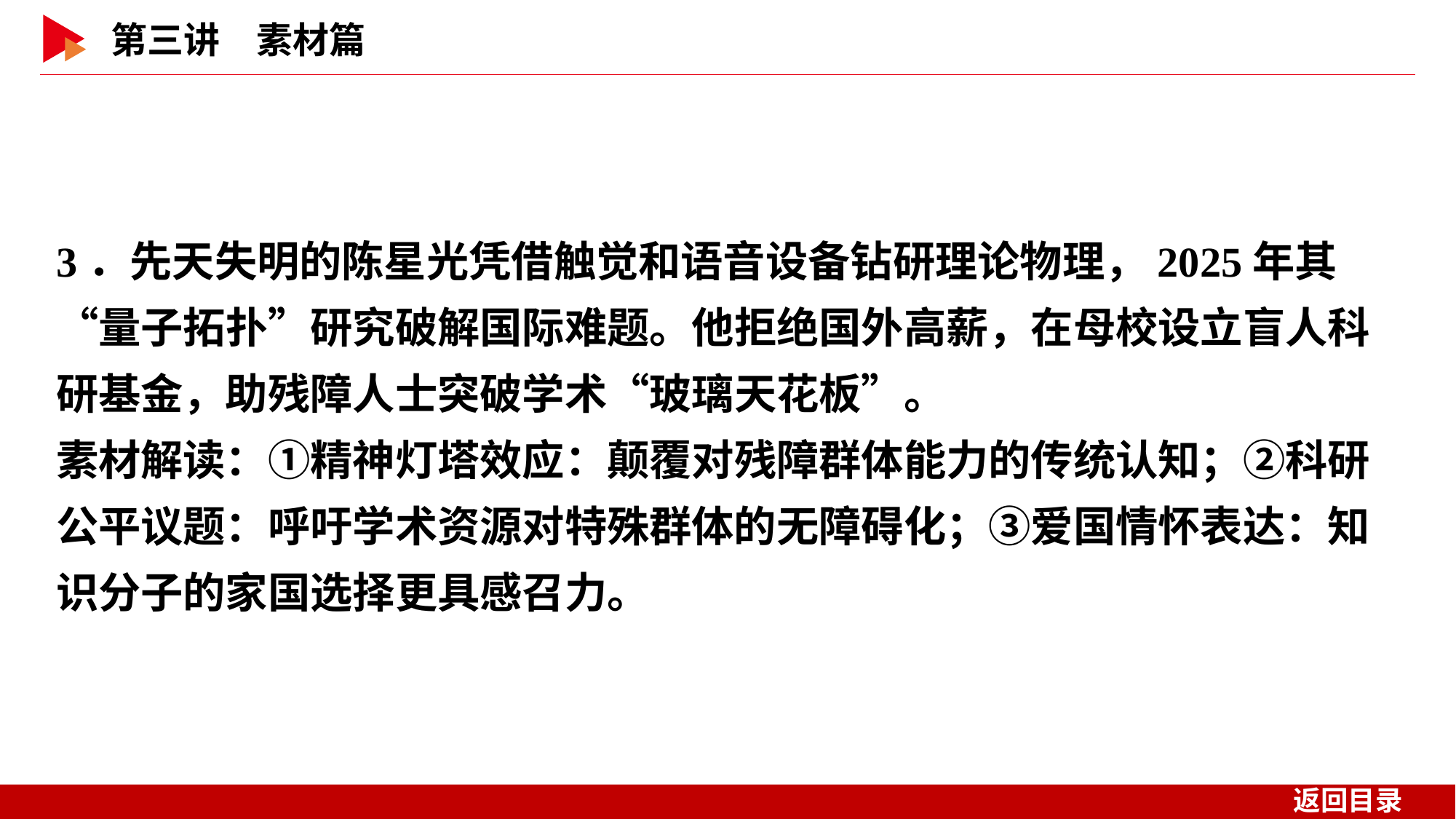

3．先天失明的陈星光凭借触觉和语音设备钻研理论物理，2025年其“量子拓扑”研究破解国际难题。他拒绝国外高薪，在母校设立盲人科研基金，助残障人士突破学术“玻璃天花板”。
素材解读：①精神灯塔效应：颠覆对残障群体能力的传统认知；②科研公平议题：呼吁学术资源对特殊群体的无障碍化；③爱国情怀表达：知识分子的家国选择更具感召力。